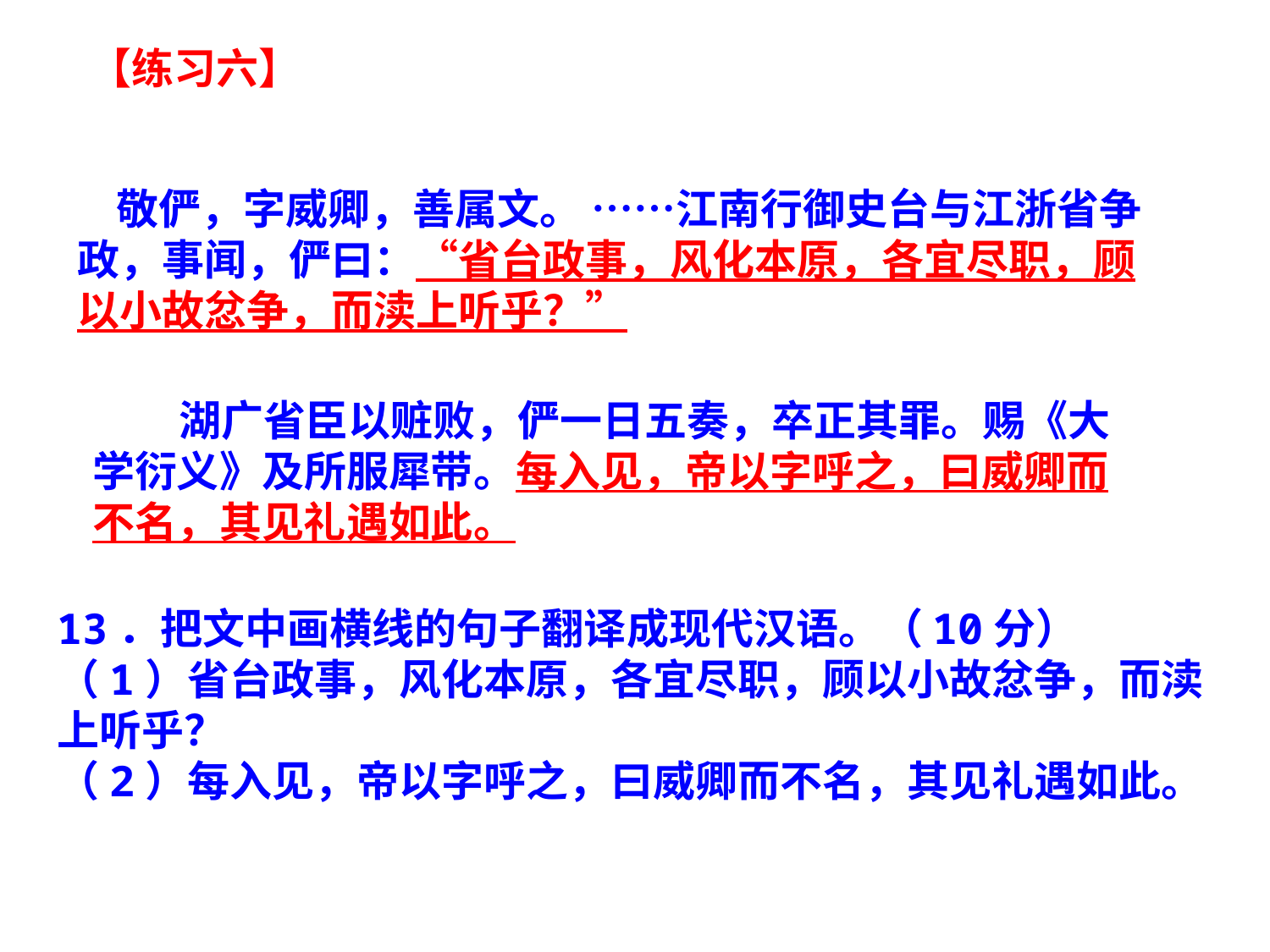

【练习六】
   敬俨，字威卿，善属文。 ……江南行御史台与江浙省争政，事闻，俨曰：“省台政事，风化本原，各宜尽职，顾以小故忿争，而渎上听乎？”
        湖广省臣以赃败，俨一日五奏，卒正其罪。赐《大学衍义》及所服犀带。每入见，帝以字呼之，曰威卿而不名，其见礼遇如此。
13．把文中画横线的句子翻译成现代汉语。（10分）
（1）省台政事，风化本原，各宜尽职，顾以小故忿争，而渎上听乎？
（2）每入见，帝以字呼之，曰威卿而不名，其见礼遇如此。